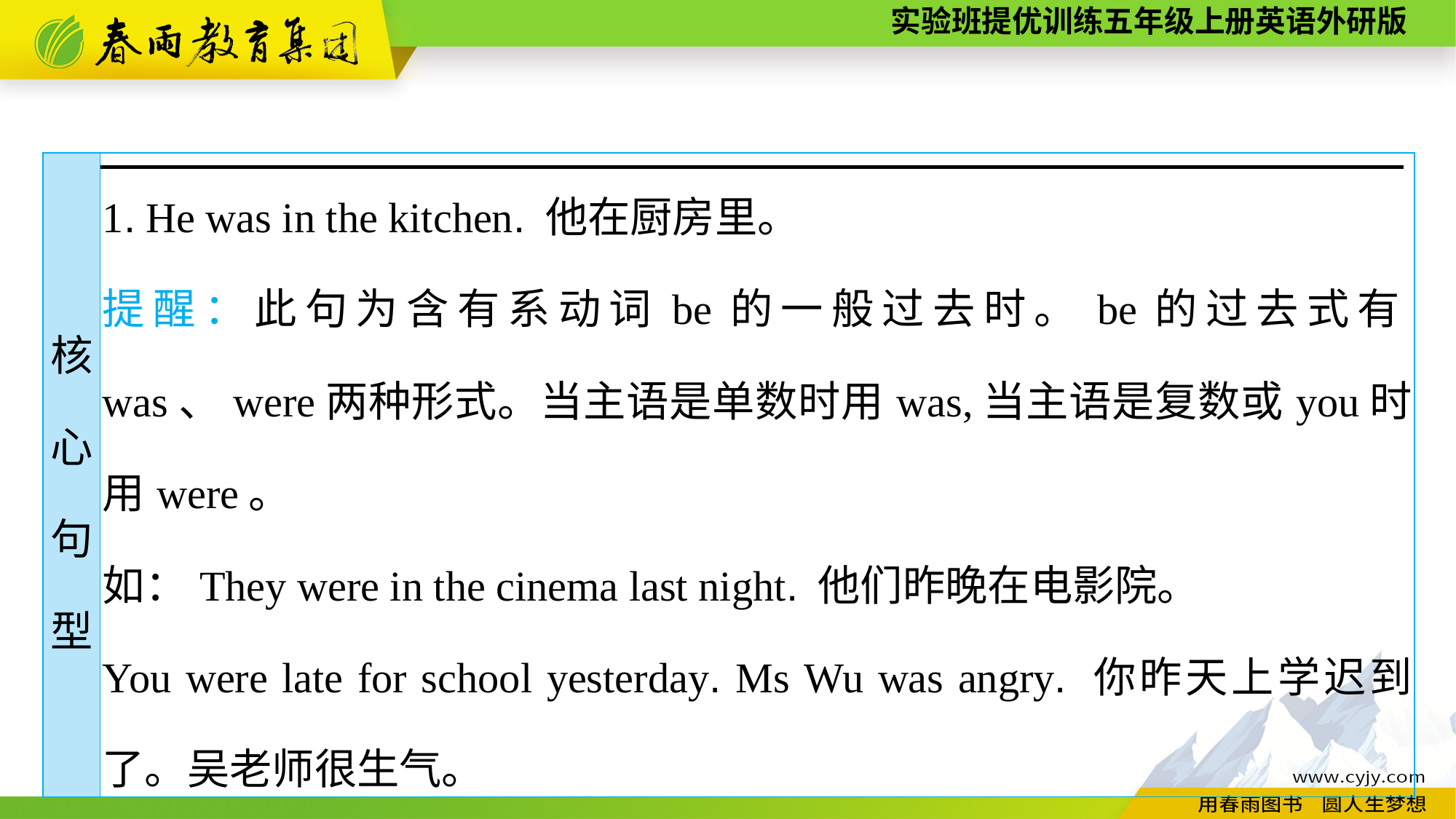

| 核 心 句 型 | 1. He was in the kitchen. 他在厨房里。 提醒：此句为含有系动词be的一般过去时。be的过去式有was、were两种形式。当主语是单数时用was,当主语是复数或you时用were。 如：They were in the cinema last night. 他们昨晚在电影院。 You were late for school yesterday. Ms Wu was angry. 你昨天上学迟到了。吴老师很生气。 |
| --- | --- |